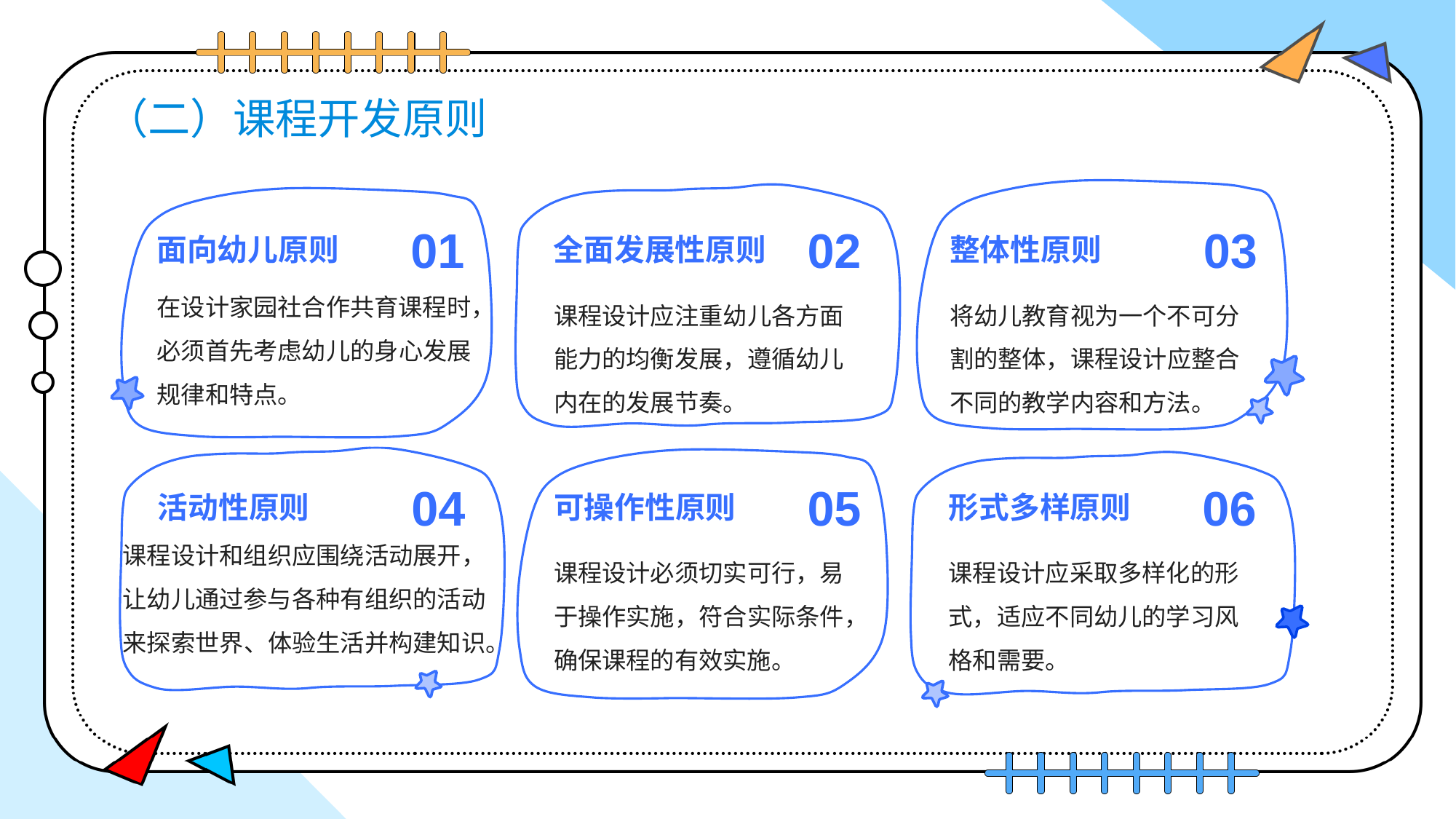

# （二）课程开发原则

面向幼儿原则
01
02
整体性原则
03
全面发展性原则
在设计家园社合作共育课程时，必须首先考虑幼儿的身心发展规律和特点。
课程设计应注重幼儿各方面能力的均衡发展，遵循幼儿内在的发展节奏。
将幼儿教育视为一个不可分割的整体，课程设计应整合不同的教学内容和方法。

活动性原则
04
可操作性原则
05
形式多样原则
06
课程设计和组织应围绕活动展开，让幼儿通过参与各种有组织的活动来探索世界、体验生活并构建知识。
课程设计必须切实可行，易于操作实施，符合实际条件，确保课程的有效实施。
课程设计应采取多样化的形式，适应不同幼儿的学习风格和需要。